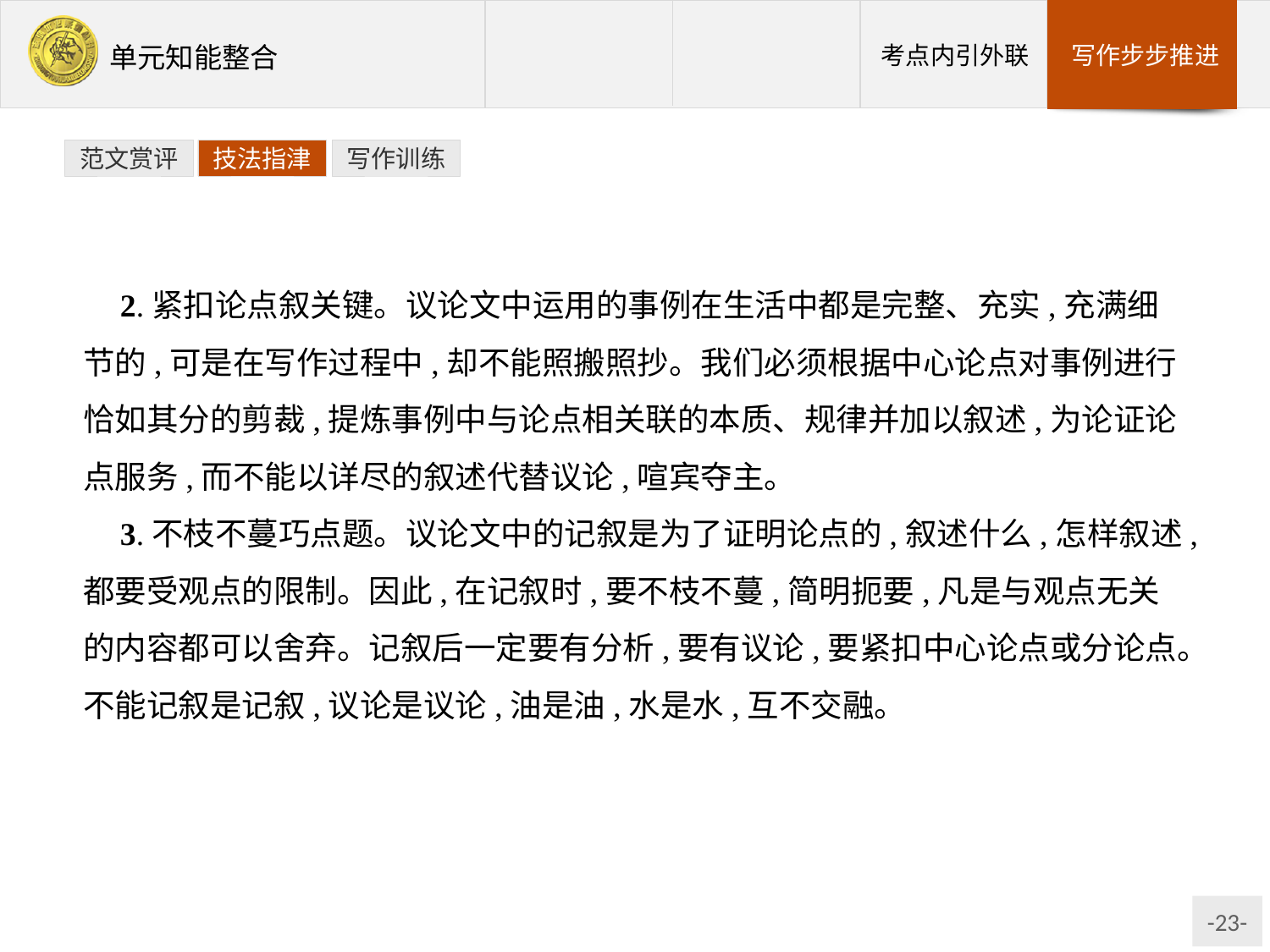

范文赏评
技法指津
写作训练
2.紧扣论点叙关键。议论文中运用的事例在生活中都是完整、充实,充满细节的,可是在写作过程中,却不能照搬照抄。我们必须根据中心论点对事例进行恰如其分的剪裁,提炼事例中与论点相关联的本质、规律并加以叙述,为论证论点服务,而不能以详尽的叙述代替议论,喧宾夺主。
3.不枝不蔓巧点题。议论文中的记叙是为了证明论点的,叙述什么,怎样叙述,都要受观点的限制。因此,在记叙时,要不枝不蔓,简明扼要,凡是与观点无关的内容都可以舍弃。记叙后一定要有分析,要有议论,要紧扣中心论点或分论点。不能记叙是记叙,议论是议论,油是油,水是水,互不交融。